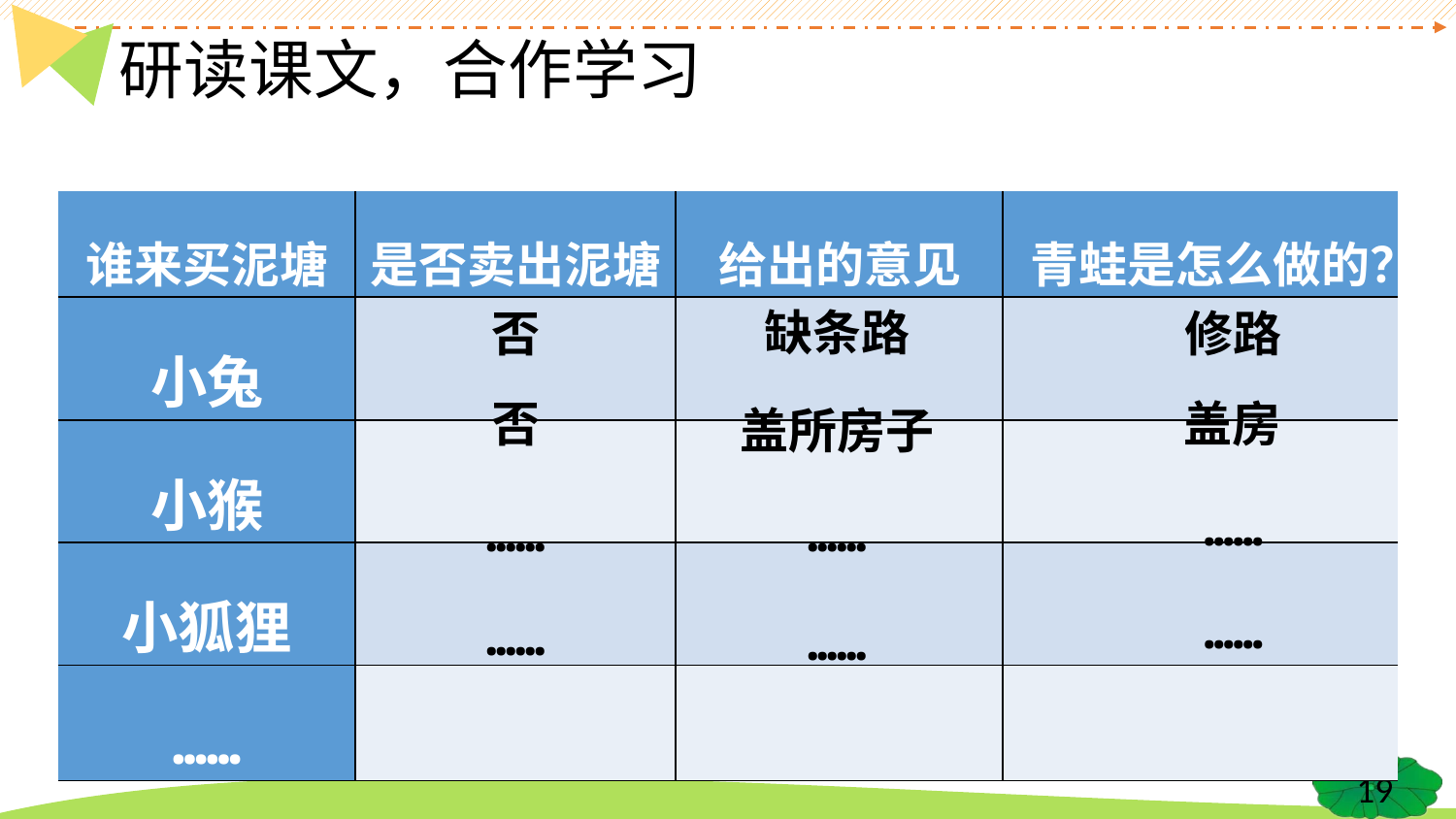

# 研读课文，合作学习
| 谁来买泥塘 | 是否卖出泥塘 | 给出的意见 | 青蛙是怎么做的？ |
| --- | --- | --- | --- |
| 小兔 |  |  |  |
| 小猴 |  |  |  |
| 小狐狸 |  |  |  |
| …… |  |  |  |
缺条路
否
修路
否
盖房
盖所房子
……
……
……
……
……
……